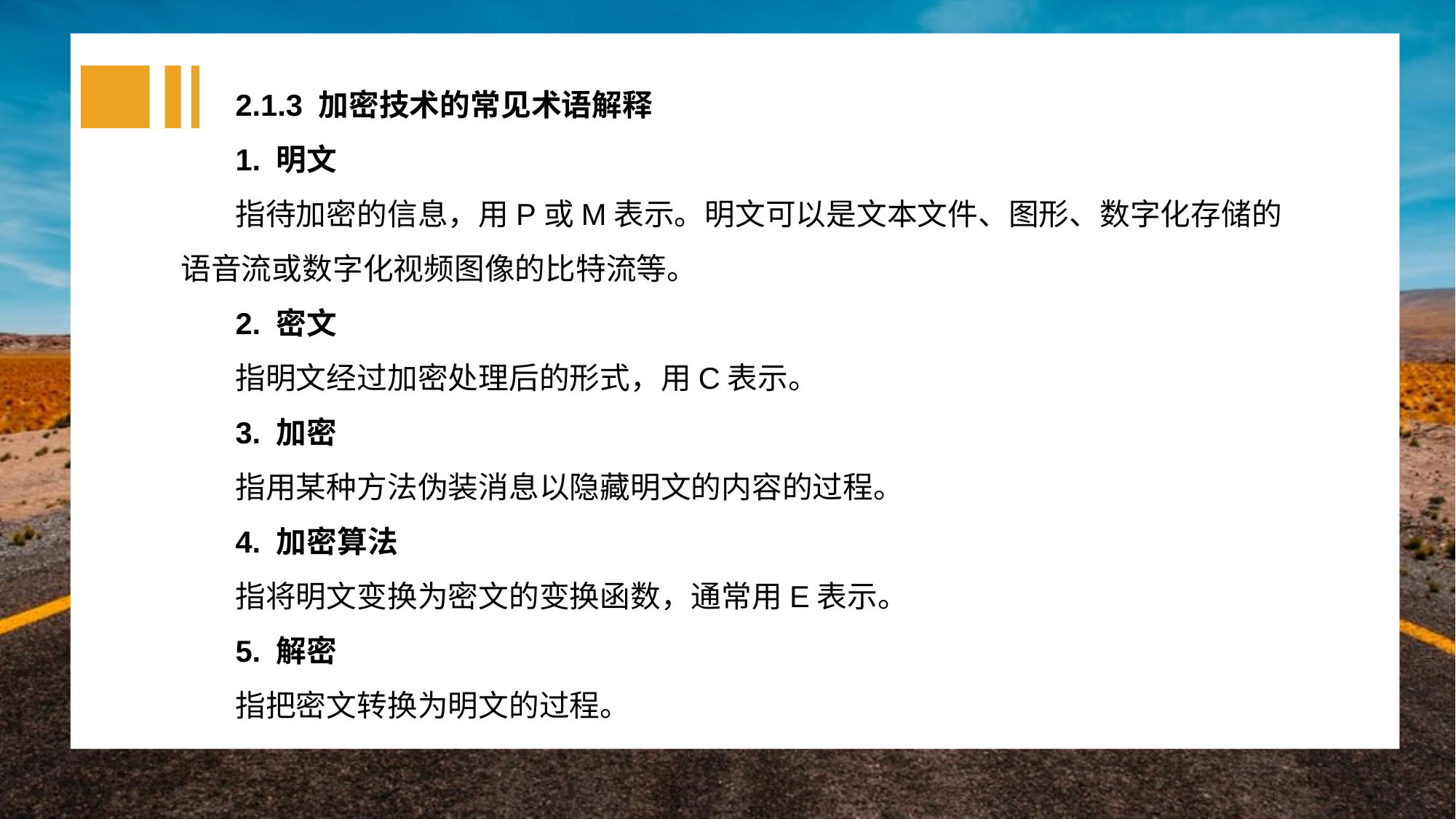

2.1.3 加密技术的常见术语解释
1. 明文
指待加密的信息，用P或M表示。明文可以是文本文件、图形、数字化存储的语音流或数字化视频图像的比特流等。
2. 密文
指明文经过加密处理后的形式，用C表示。
3. 加密
指用某种方法伪装消息以隐藏明文的内容的过程。
4. 加密算法
指将明文变换为密文的变换函数，通常用E表示。
5. 解密
指把密文转换为明文的过程。